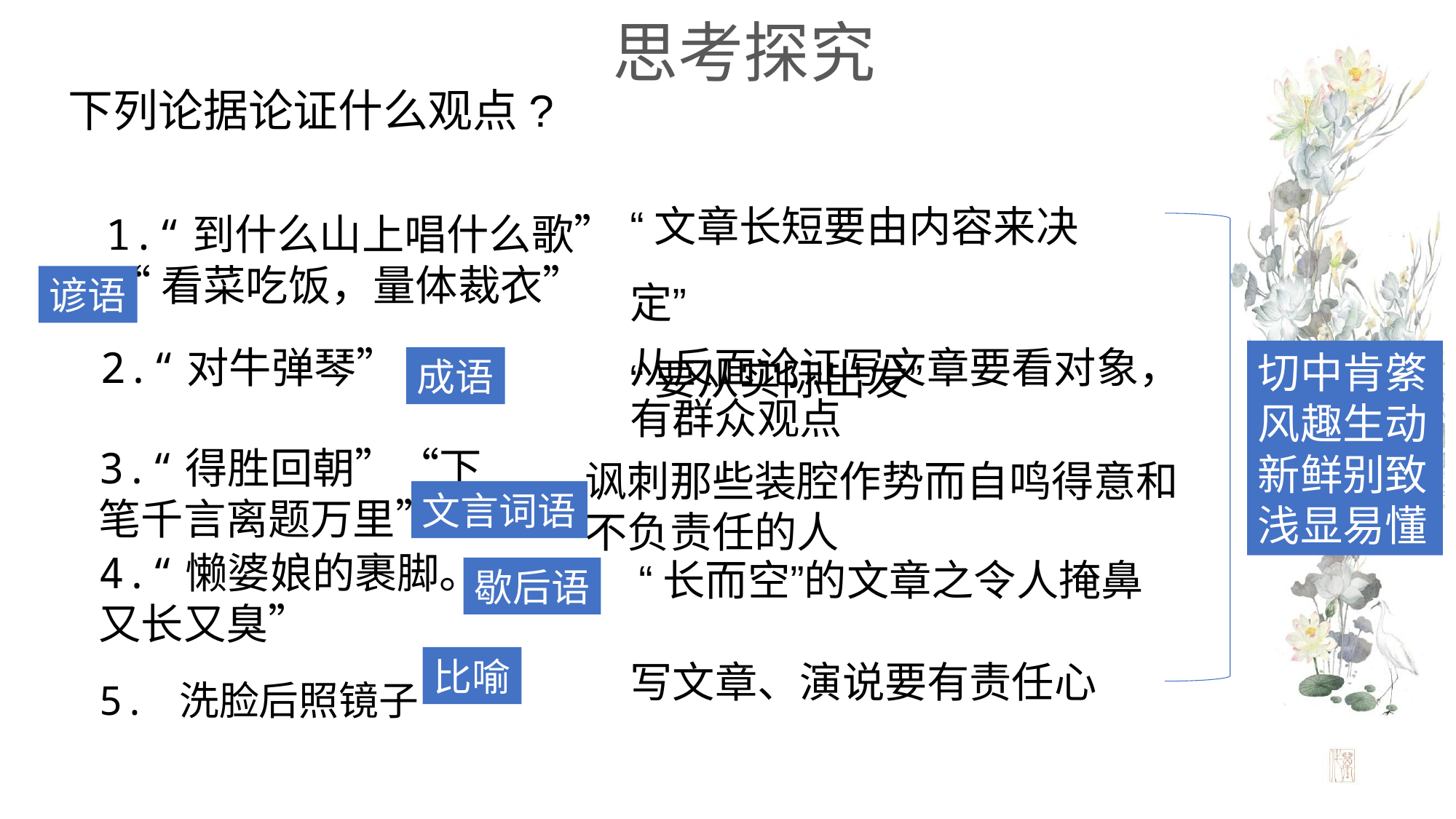

思考探究
# 下列论据论证什么观点?
“文章长短要由内容来决定”
“要从实际出发”
 1.“到什么山上唱什么歌”
   “看菜吃饭，量体裁衣”

谚语
从反面论证写文章要看对象，有群众观点
2.“对牛弹琴”
切中肯綮
风趣生动
新鲜别致
浅显易懂
成语
3.“得胜回朝”“下笔千言离题万里”
讽刺那些装腔作势而自鸣得意和不负责任的人
文言词语
4.“懒婆娘的裹脚。又长又臭”
“长而空”的文章之令人掩鼻
歇后语
5. 洗脸后照镜子
比喻
写文章、演说要有责任心